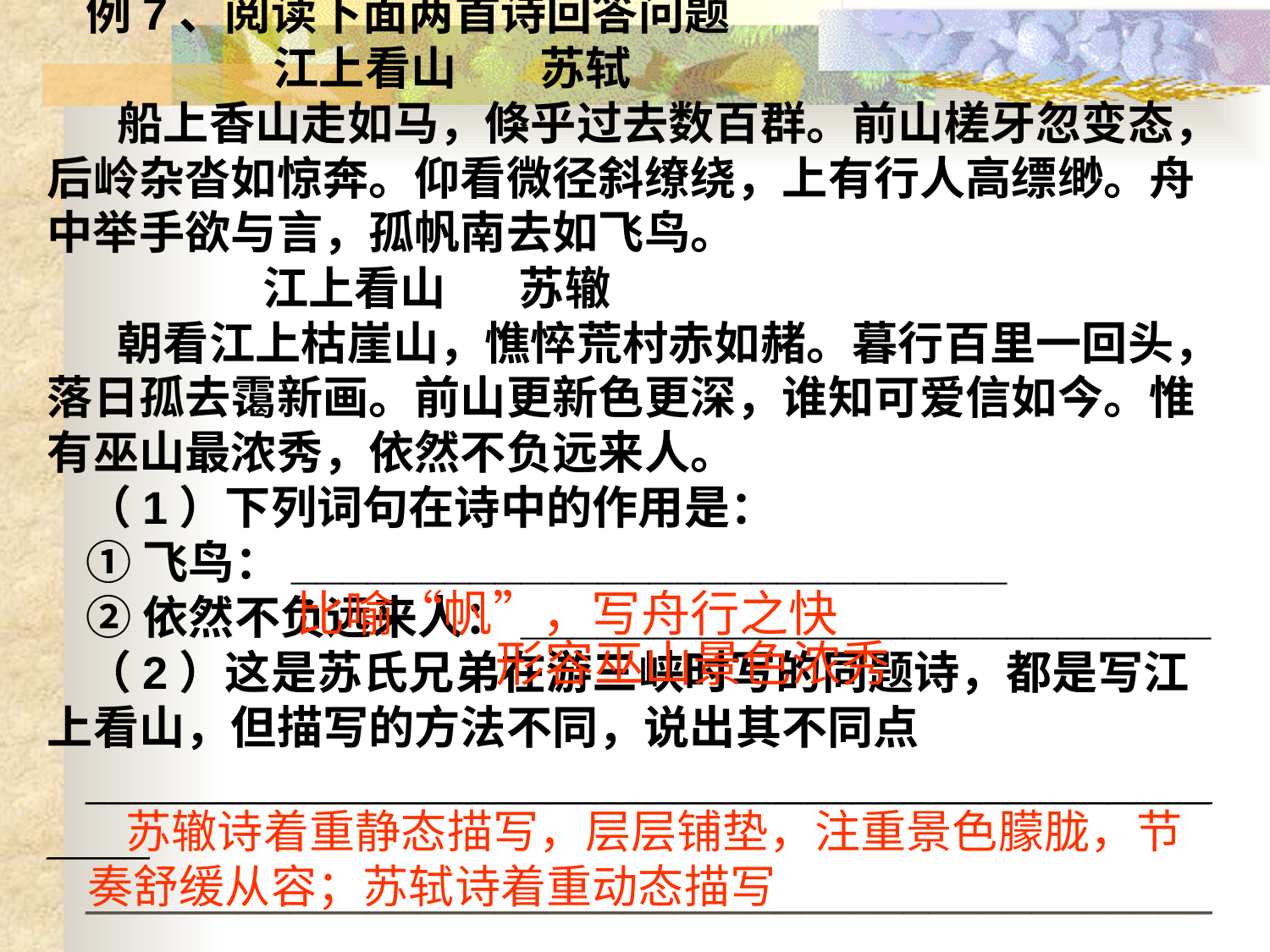

例7、阅读下面两首诗回答问题
                 江上看山        苏轼
  船上香山走如马，倏乎过去数百群。前山槎牙忽变态，后岭杂沓如惊奔。仰看微径斜缭绕，上有行人高缥缈。舟中举手欲与言，孤帆南去如飞鸟。
                江上看山       苏辙
  朝看江上枯崖山，憔悴荒村赤如赭。暮行百里一回头，落日孤去霭新画。前山更新色更深，谁知可爱信如今。惟有巫山最浓秀，依然不负远来人。
（1）下列词句在诗中的作用是：
①飞鸟：____________________________
②依然不负远来人：___________________________
（2）这是苏氏兄弟在游三峡时写的同题诗，都是写江上看山，但描写的方法不同，说出其不同点
________________________________________________
________________________________________________
比喻“帆”，写舟行之快
形容巫山景色浓秀
苏辙诗着重静态描写，层层铺垫，注重景色朦胧，节奏舒缓从容；苏轼诗着重动态描写